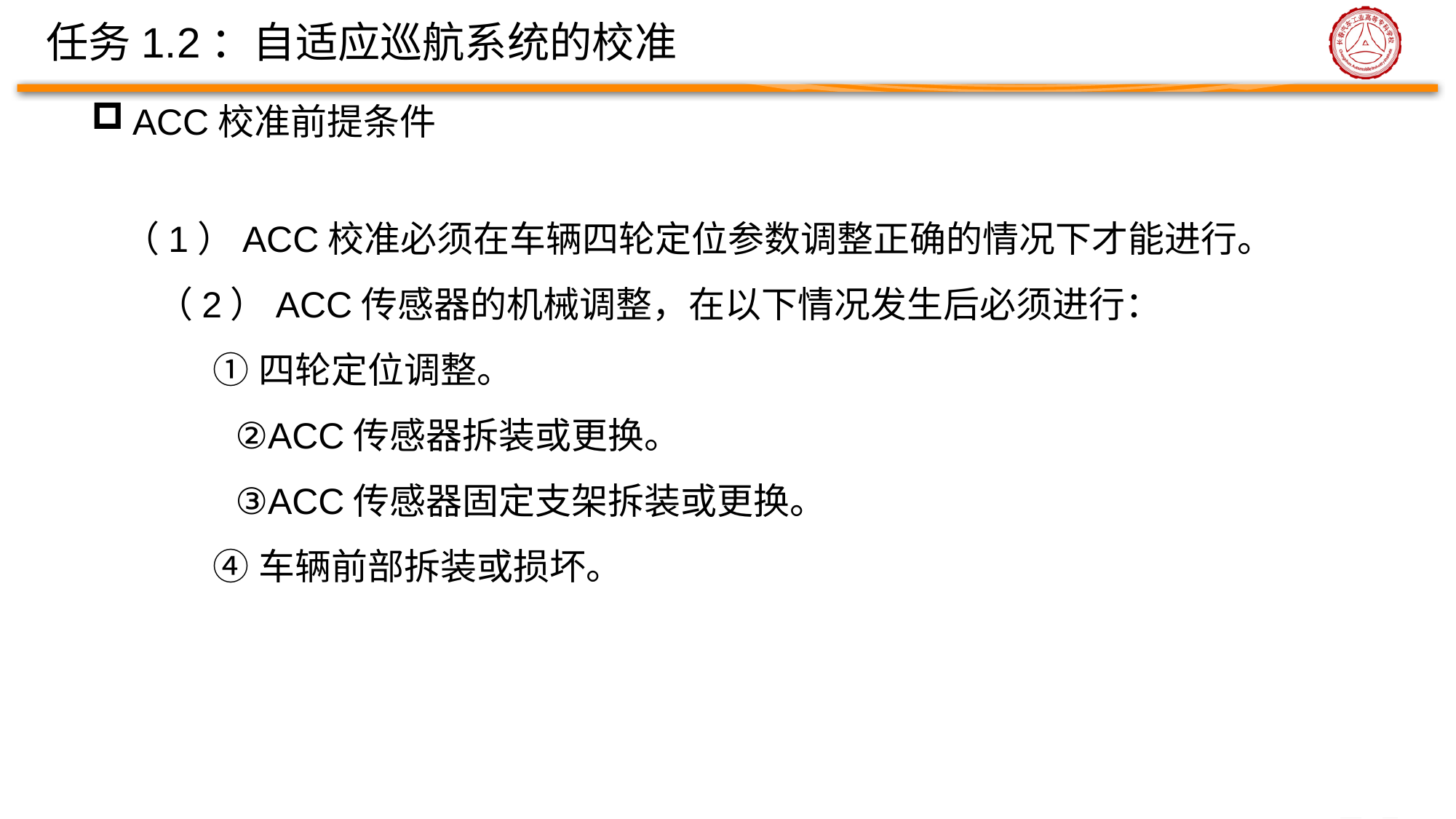

# 任务1.2：自适应巡航系统的校准
ACC校准前提条件
（1）ACC校准必须在车辆四轮定位参数调整正确的情况下才能进行。
   （2）ACC传感器的机械调整，在以下情况发生后必须进行：
           ①四轮定位调整。
           ②ACC传感器拆装或更换。
           ③ACC传感器固定支架拆装或更换。
           ④车辆前部拆装或损坏。